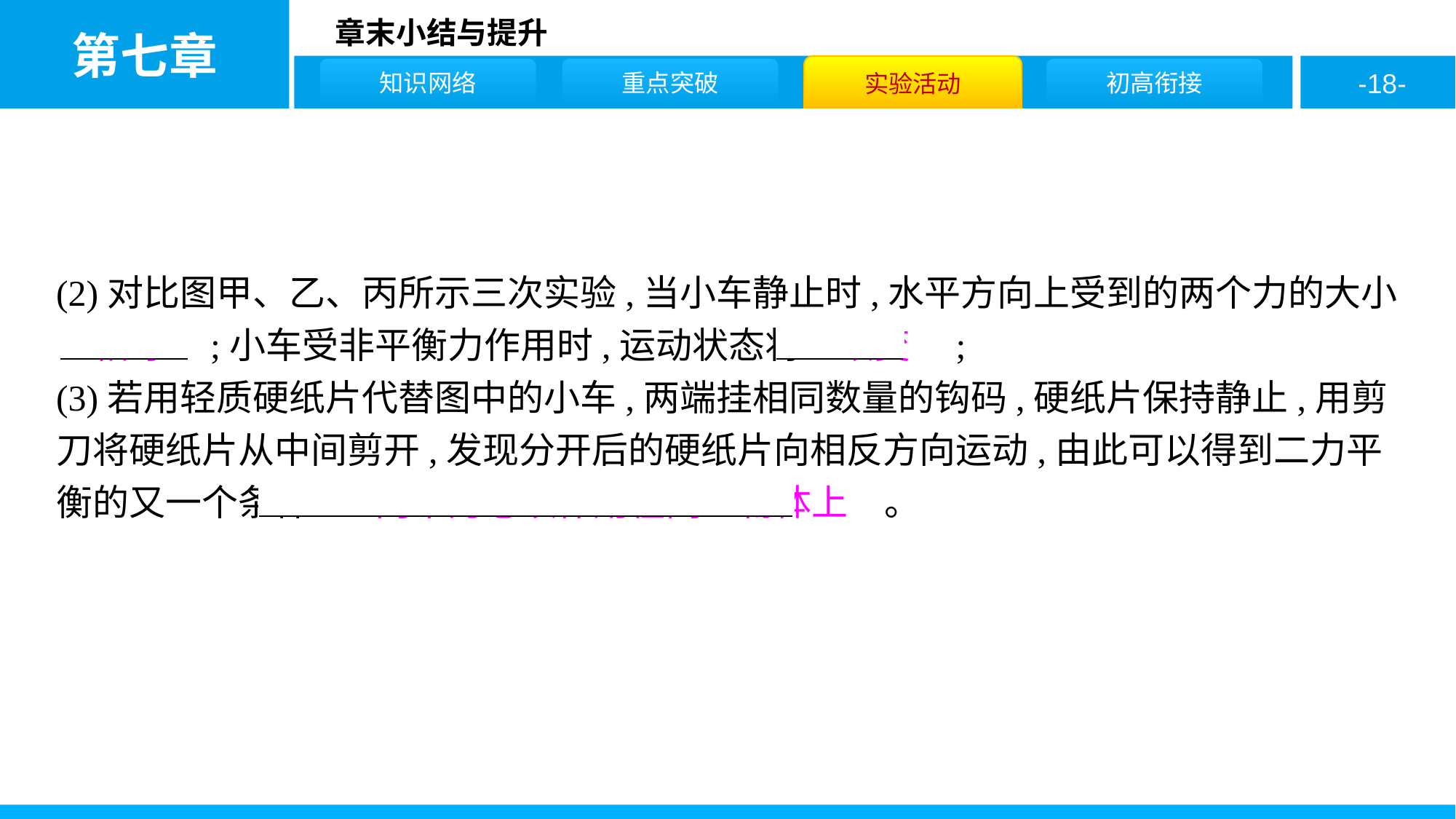

(2)对比图甲、乙、丙所示三次实验,当小车静止时,水平方向上受到的两个力的大小
　相等　;小车受非平衡力作用时,运动状态将　改变　;
(3)若用轻质硬纸片代替图中的小车,两端挂相同数量的钩码,硬纸片保持静止,用剪刀将硬纸片从中间剪开,发现分开后的硬纸片向相反方向运动,由此可以得到二力平衡的又一个条件:　两个力必须作用在同一物体上　。